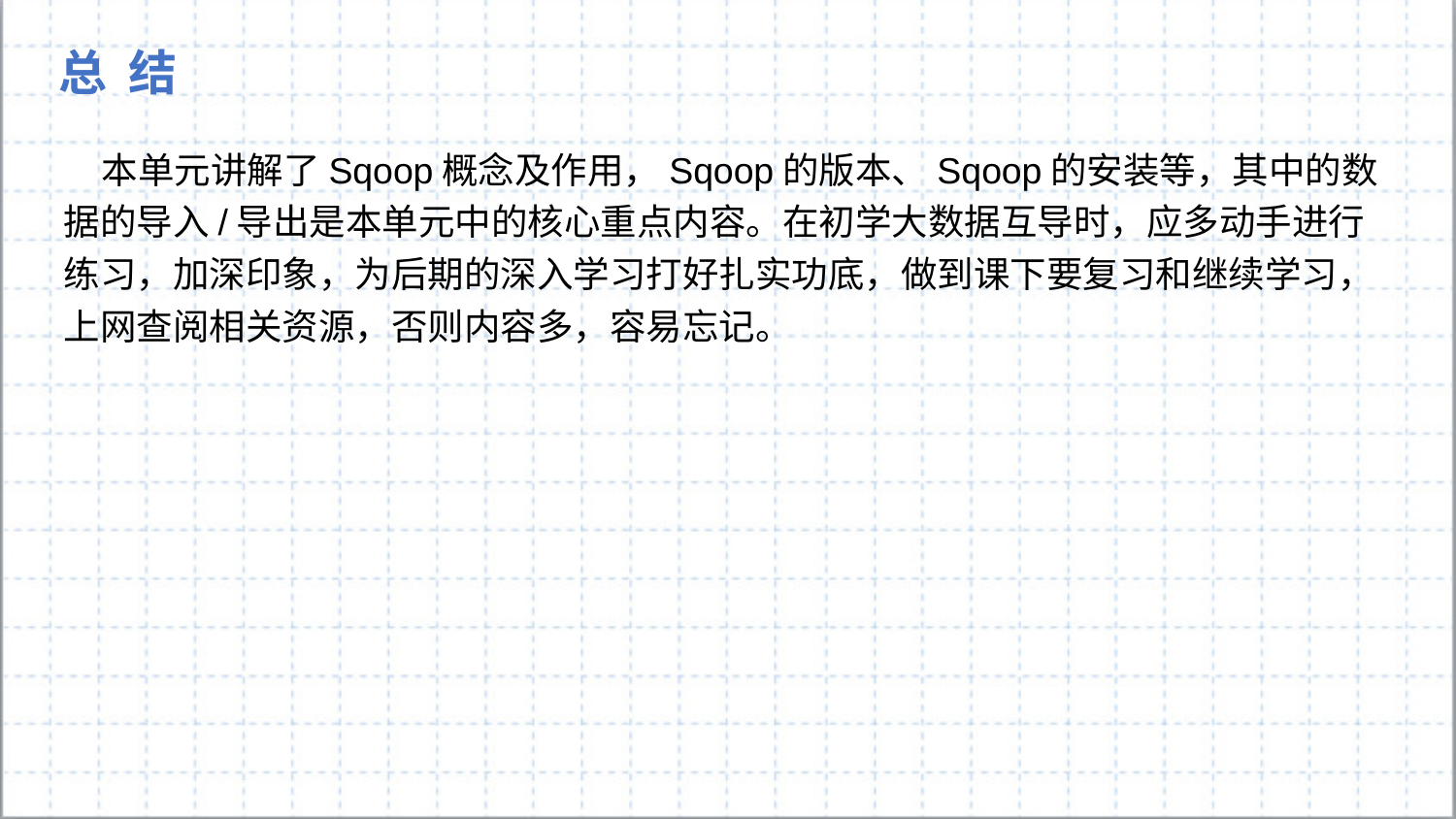

总  结
    本单元讲解了Sqoop概念及作用，Sqoop的版本、Sqoop的安装等，其中的数据的导入/导出是本单元中的核心重点内容。在初学大数据互导时，应多动手进行练习，加深印象，为后期的深入学习打好扎实功底，做到课下要复习和继续学习，上网查阅相关资源，否则内容多，容易忘记。